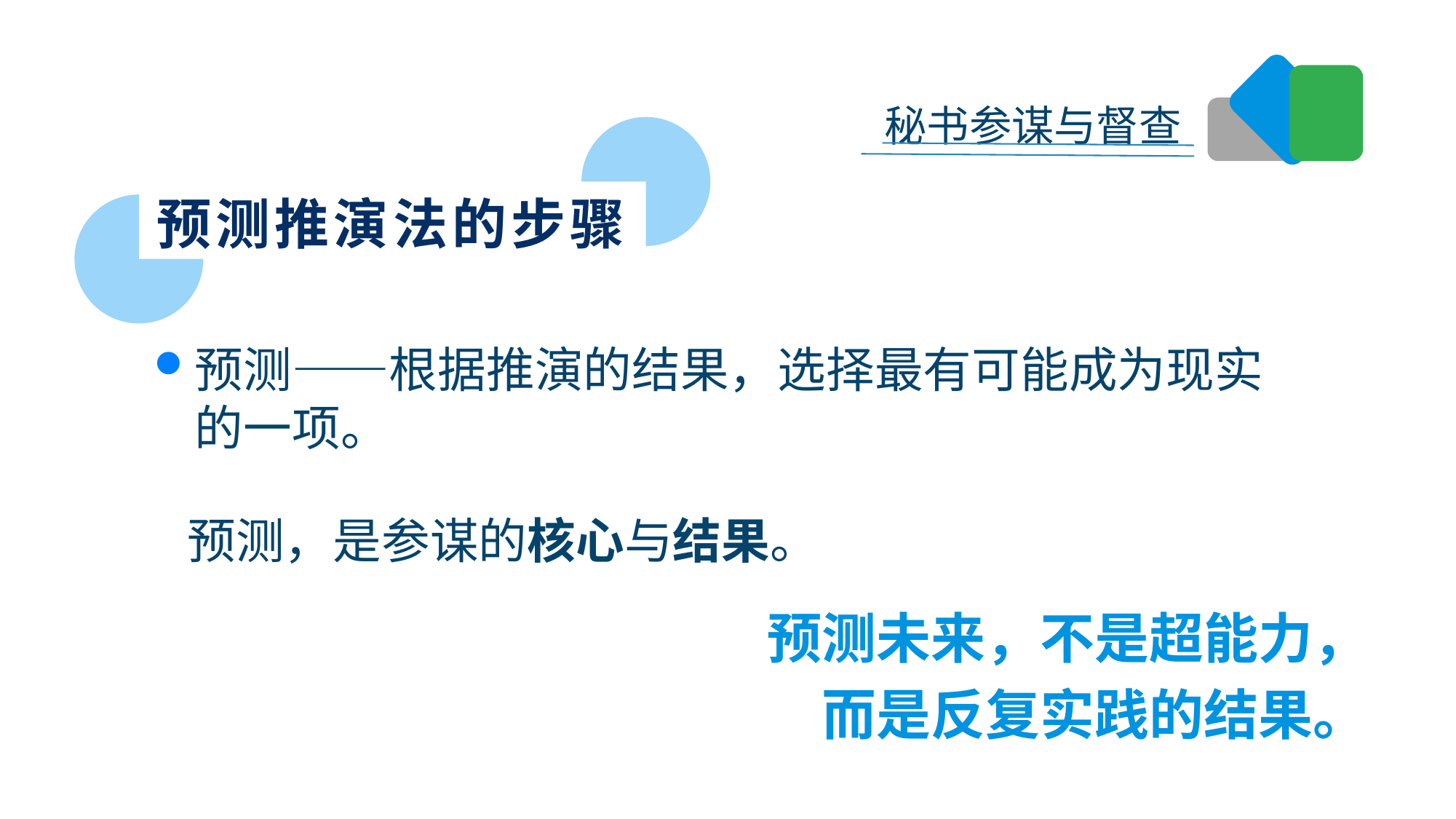

预测推演法的步骤
预测——根据推演的结果，选择最有可能成为现实的一项。

  预测，是参谋的核心与结果。
预测未来，不是超能力，
而是反复实践的结果。